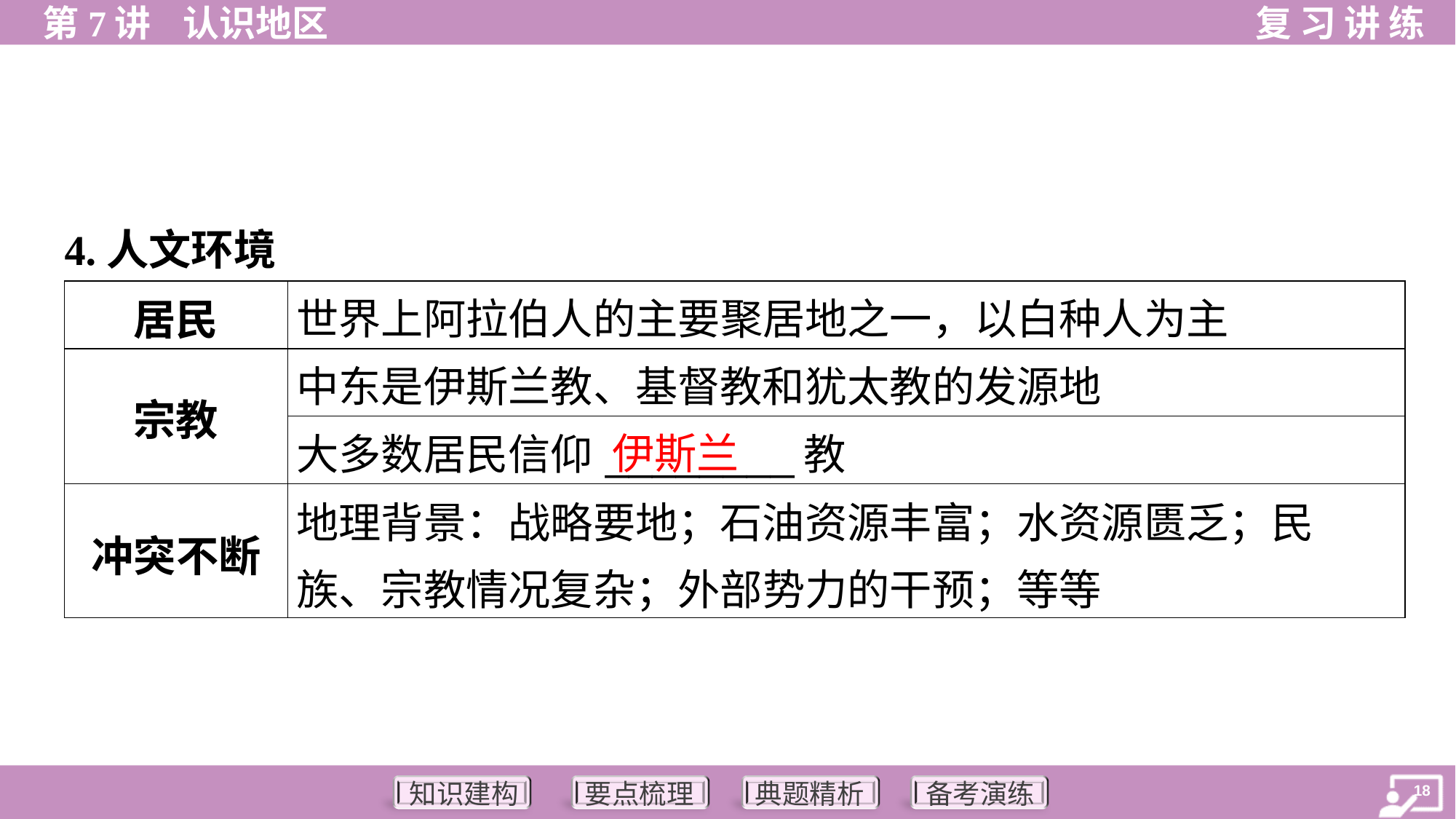

4.人文环境
| 居民 | 世界上阿拉伯人的主要聚居地之一，以白种人为主 |
| --- | --- |
| 宗教 | 中东是伊斯兰教、基督教和犹太教的发源地 |
|  | 大多数居民信仰\_\_\_\_\_\_\_\_教 |
| 冲突不断 | 地理背景：战略要地；石油资源丰富；水资源匮乏；民族、宗教情况复杂；外部势力的干预；等等 |
伊斯兰